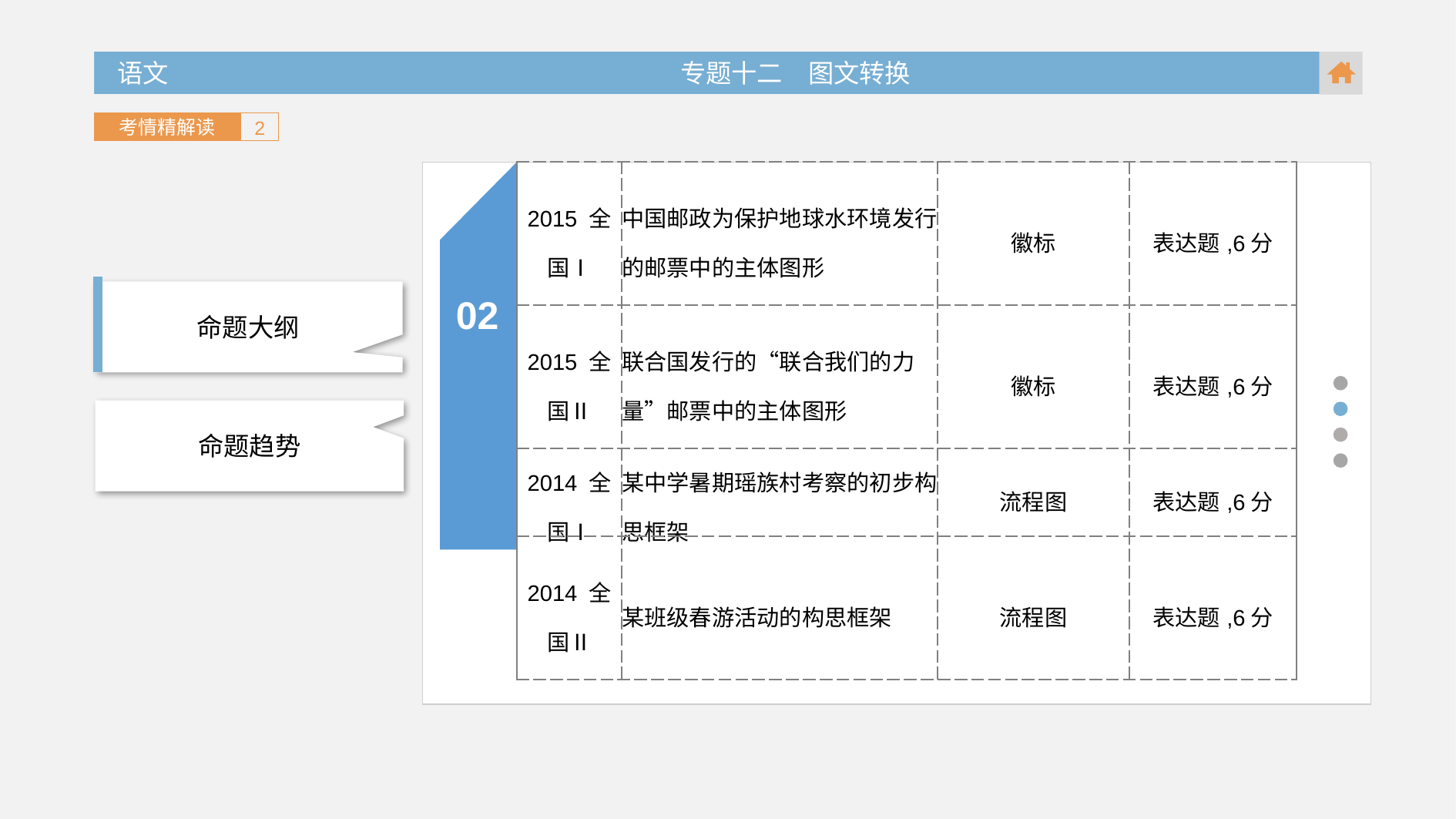

语文                                                                                         专题十二　图文转换
 语文                                                                                         专题十二　图文转换

考情精解读
2

02
| 2015 全国Ⅰ | 中国邮政为保护地球水环境发行的邮票中的主体图形 | 徽标 | 表达题,6分 |
| --- | --- | --- | --- |
| 2015 全国Ⅱ | 联合国发行的“联合我们的力量”邮票中的主体图形 | 徽标 | 表达题,6分 |
| 2014 全国Ⅰ | 某中学暑期瑶族村考察的初步构思框架 | 流程图 | 表达题,6分 |
| 2014 全国Ⅱ | 某班级春游活动的构思框架 | 流程图 | 表达题,6分 |
命题大纲

命题趋势